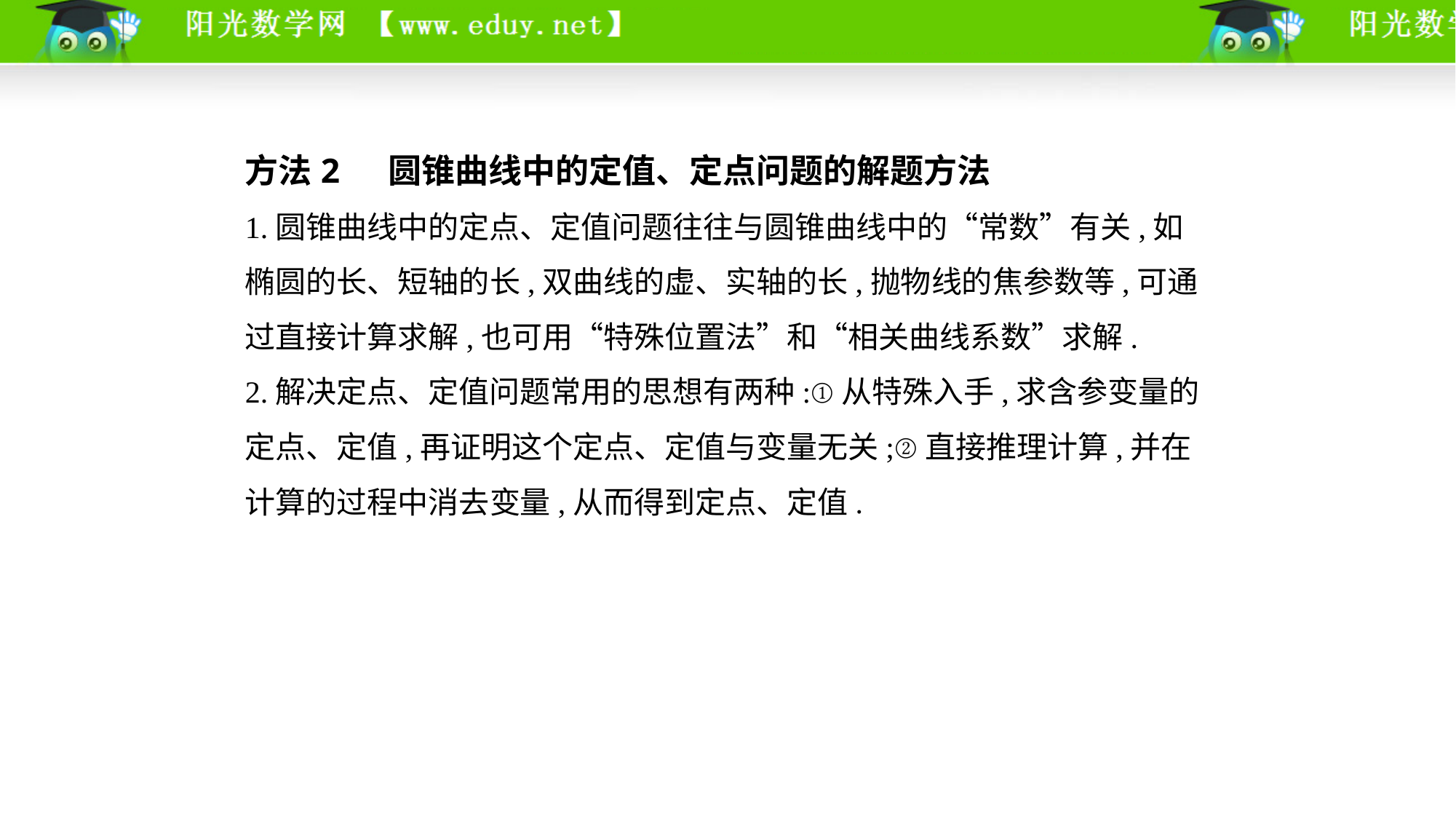

方法2  圆锥曲线中的定值、定点问题的解题方法
1.圆锥曲线中的定点、定值问题往往与圆锥曲线中的“常数”有关,如
椭圆的长、短轴的长,双曲线的虚、实轴的长,抛物线的焦参数等,可通
过直接计算求解,也可用“特殊位置法”和“相关曲线系数”求解.
2.解决定点、定值问题常用的思想有两种:①从特殊入手,求含参变量的
定点、定值,再证明这个定点、定值与变量无关;②直接推理计算,并在
计算的过程中消去变量,从而得到定点、定值.